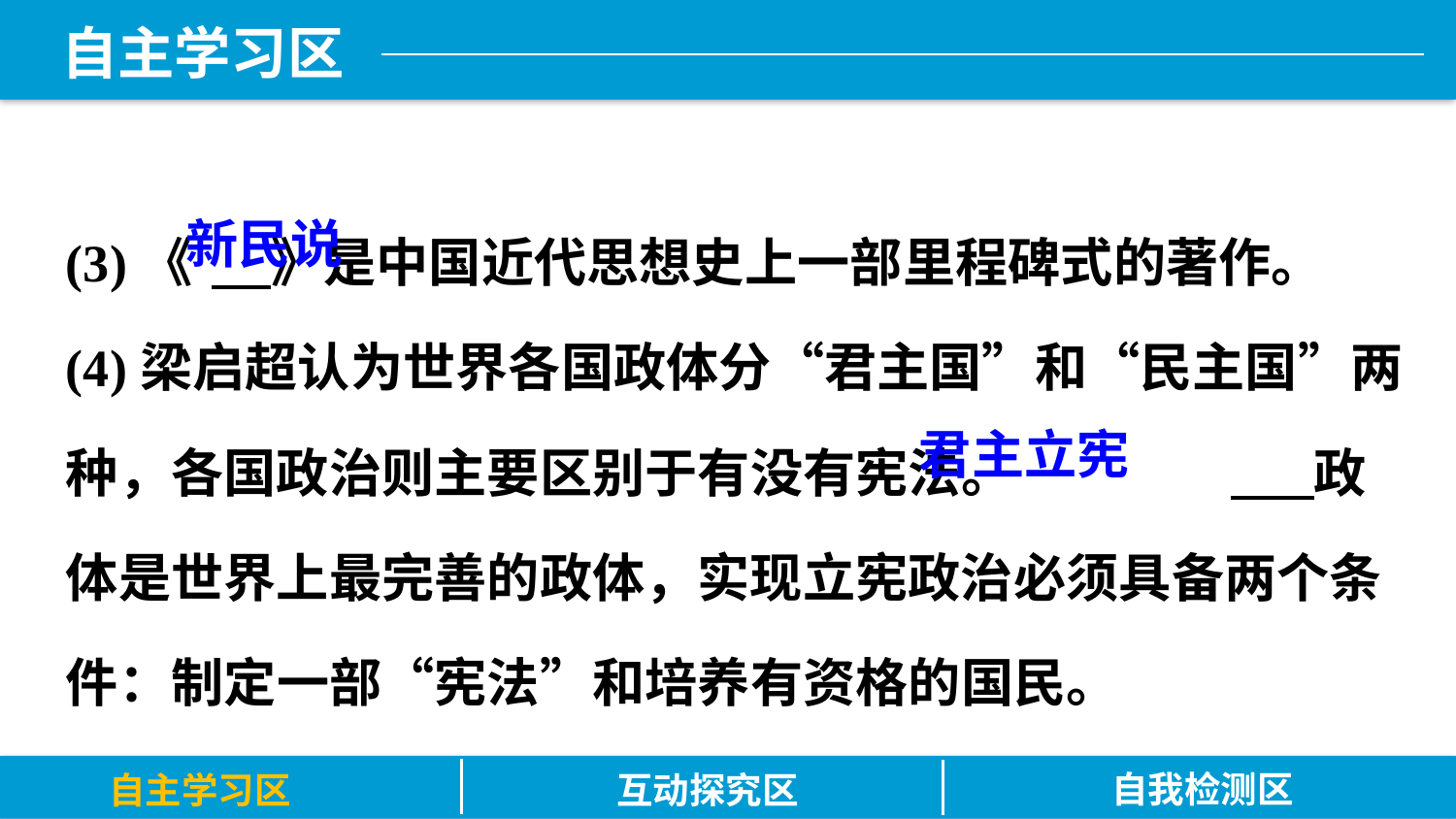

(3)《	     》是中国近代思想史上一部里程碑式的著作。
(4)梁启超认为世界各国政体分“君主国”和“民主国”两种，各国政治则主要区别于有没有宪法。		       政体是世界上最完善的政体，实现立宪政治必须具备两个条件：制定一部“宪法”和培养有资格的国民。
新民说
君主立宪
自我检测区
自主学习区
互动探究区